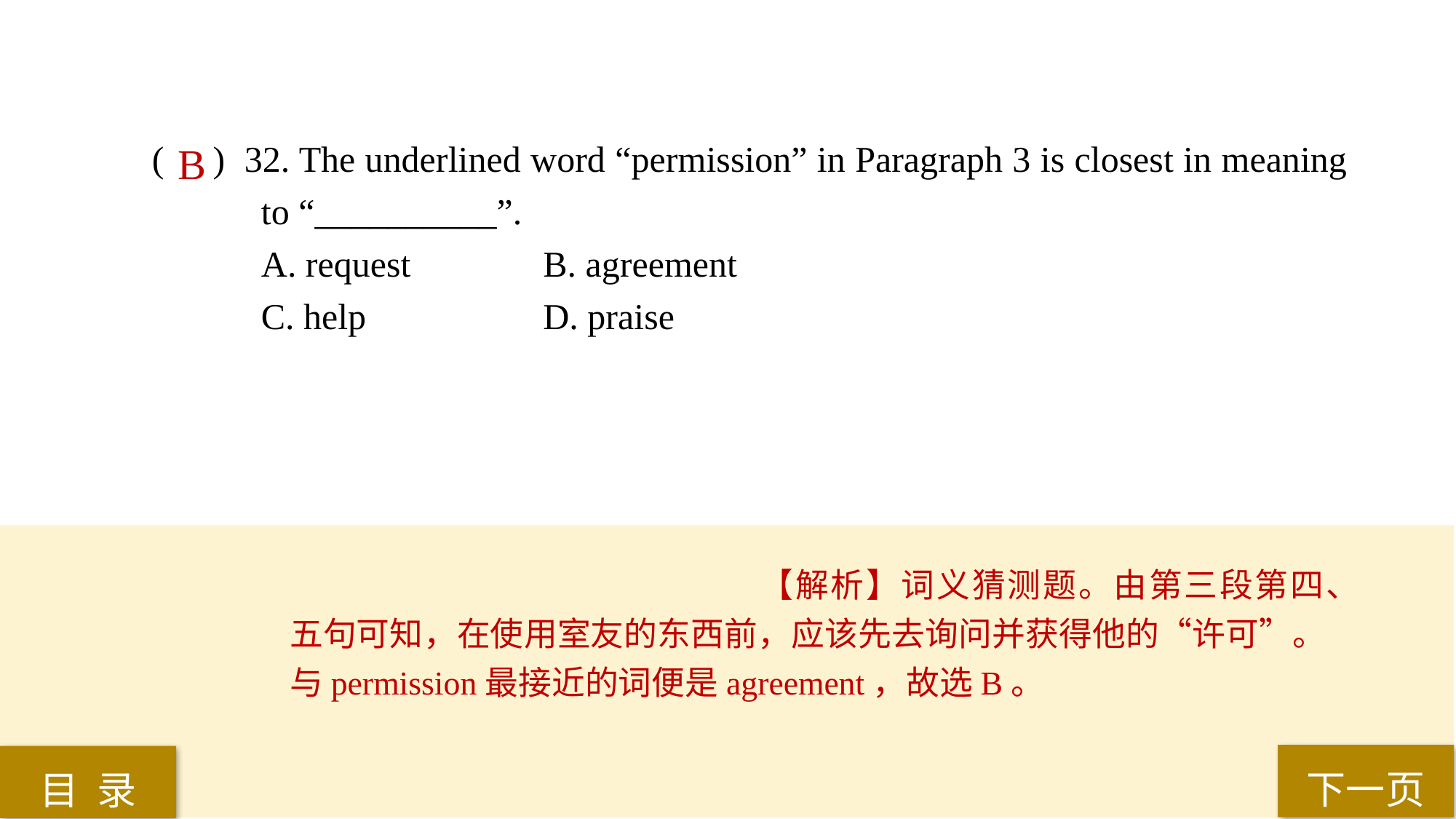

(     )  32. The underlined word “permission” in Paragraph 3 is closest in meaning 	to “__________”.
A. request		 B. agreement
C. help 		 D. praise
B
【解析】词义猜测题。由第三段第四、五句可知，在使用室友的东西前，应该先去询问并获得他的“许可”。与permission最接近的词便是agreement，故选B。